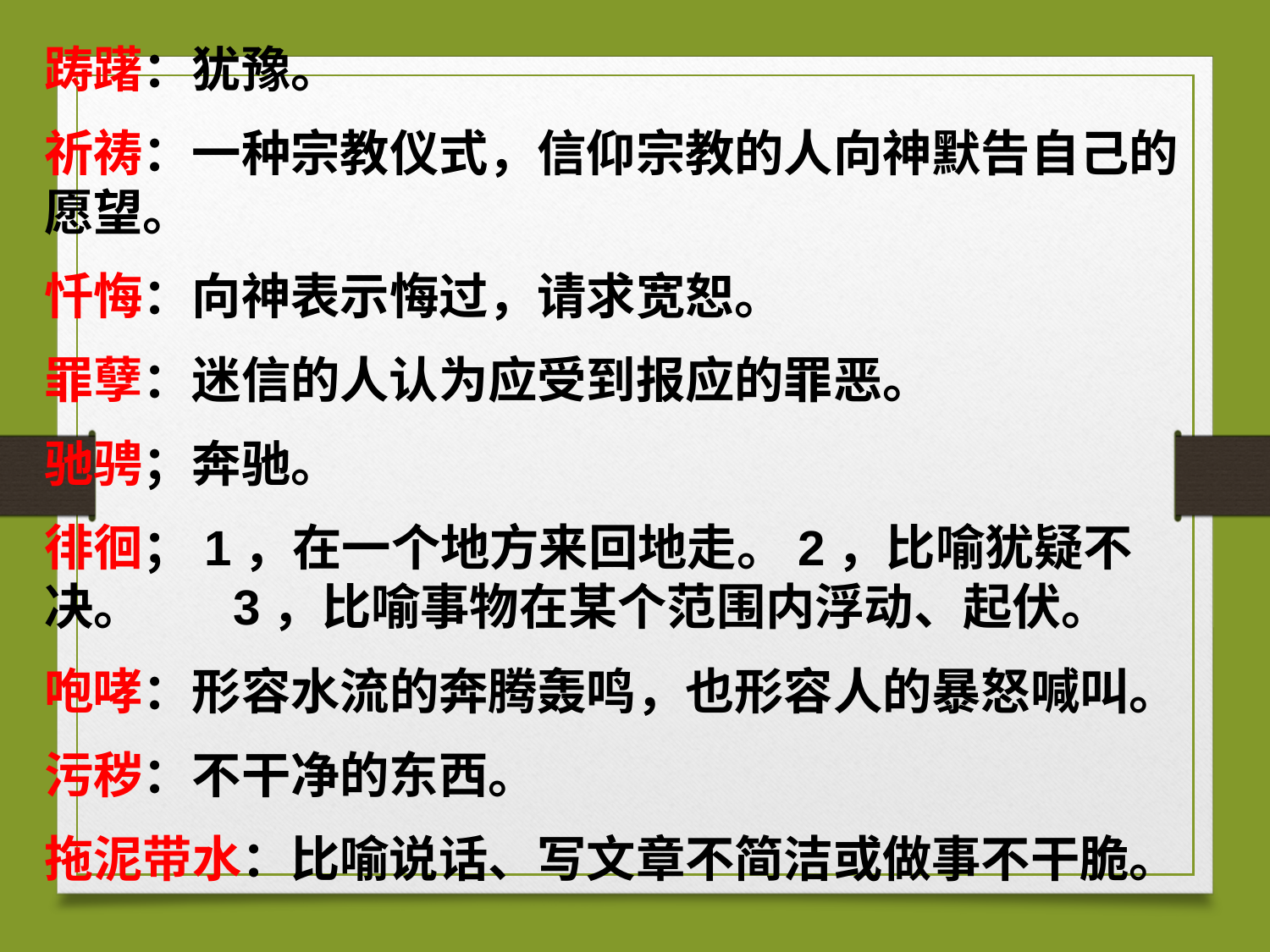

踌躇：犹豫。
祈祷：一种宗教仪式，信仰宗教的人向神默告自己的愿望。
忏悔：向神表示悔过，请求宽恕。
罪孽：迷信的人认为应受到报应的罪恶。
驰骋；奔驰。
徘徊；1，在一个地方来回地走。2，比喻犹疑不决。       3，比喻事物在某个范围内浮动、起伏。
咆哮：形容水流的奔腾轰鸣，也形容人的暴怒喊叫。
污秽：不干净的东西。
拖泥带水：比喻说话、写文章不简洁或做事不干脆。